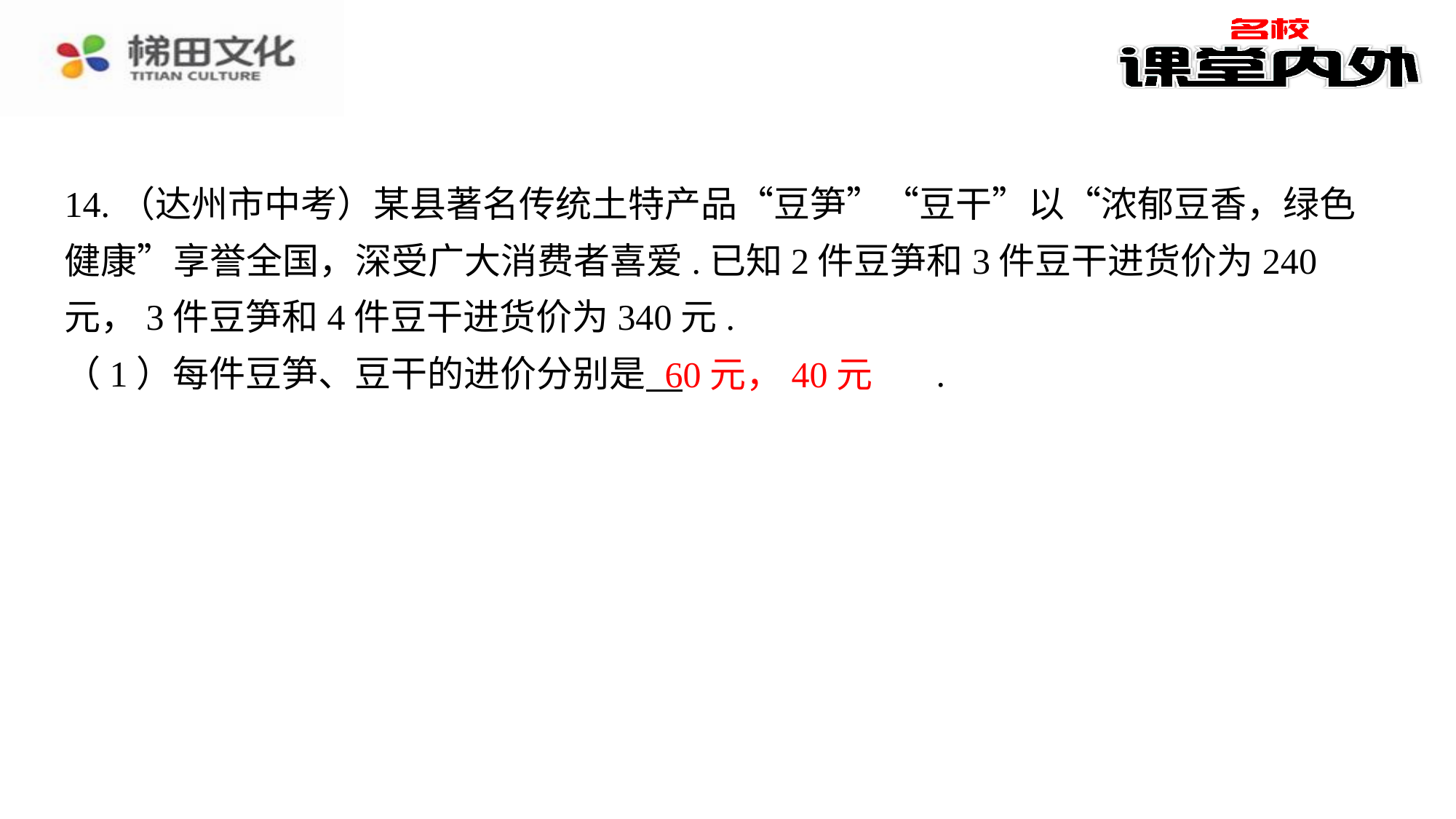

14.（达州市中考）某县著名传统土特产品“豆笋”“豆干”以“浓郁豆香，绿色健康”享誉全国，深受广大消费者喜爱.已知2件豆笋和3件豆干进货价为240元，3件豆笋和4件豆干进货价为340元.
（1）每件豆笋、豆干的进价分别是 　60元，40元　⁠.
60元，40元